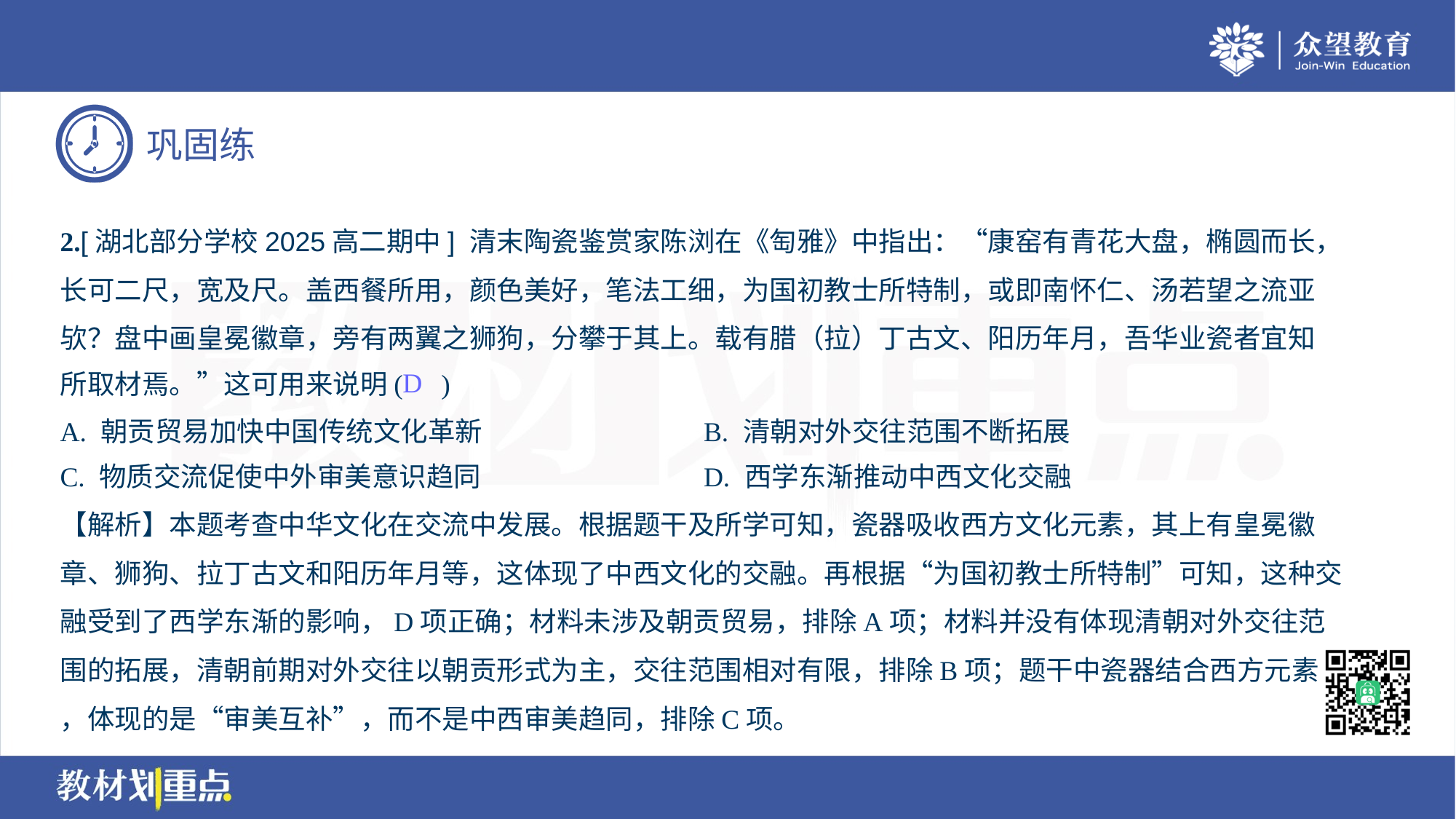

2.[湖北部分学校2025高二期中] 清末陶瓷鉴赏家陈浏在《匋雅》中指出：“康窑有青花大盘，椭圆而长，
长可二尺，宽及尺。盖西餐所用，颜色美好，笔法工细，为国初教士所特制，或即南怀仁、汤若望之流亚
欤？盘中画皇冕徽章，旁有两翼之狮狗，分攀于其上。载有腊（拉）丁古文、阳历年月，吾华业瓷者宜知
所取材焉。”这可用来说明(     )
D
A. 朝贡贸易加快中国传统文化革新	B. 清朝对外交往范围不断拓展
C. 物质交流促使中外审美意识趋同	D. 西学东渐推动中西文化交融
【解析】本题考查中华文化在交流中发展。根据题干及所学可知，瓷器吸收西方文化元素，其上有皇冕徽
章、狮狗、拉丁古文和阳历年月等，这体现了中西文化的交融。再根据“为国初教士所特制”可知，这种交
融受到了西学东渐的影响，D项正确；材料未涉及朝贡贸易，排除A项；材料并没有体现清朝对外交往范
围的拓展，清朝前期对外交往以朝贡形式为主，交往范围相对有限，排除B项；题干中瓷器结合西方元素
，体现的是“审美互补”，而不是中西审美趋同，排除C项。